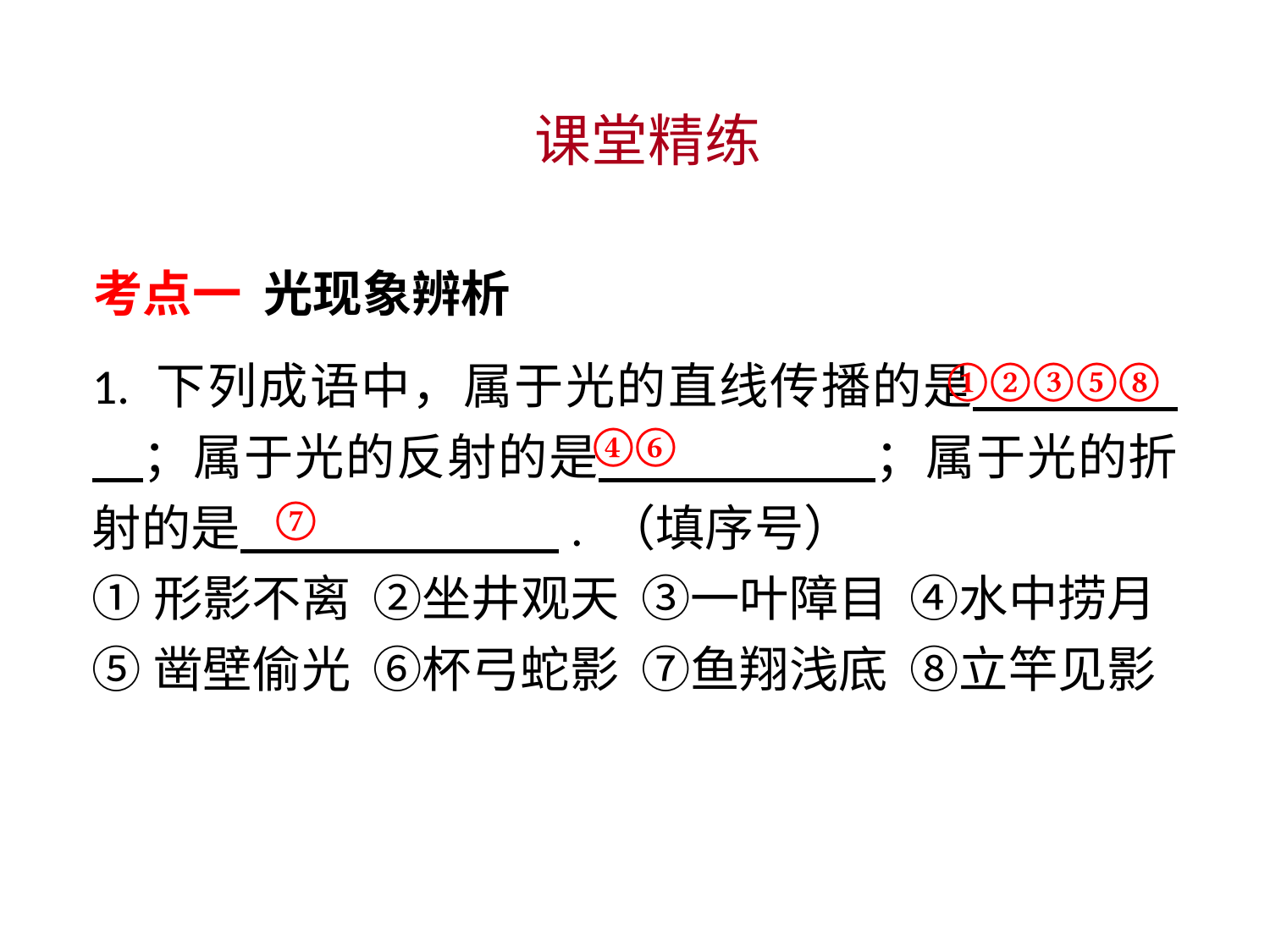

课堂精练
考点一  光现象辨析
1. 下列成语中，属于光的直线传播的是     　        　；属于光的反射的是     　         　；属于光的折射的是     　               　. （填序号）
①形影不离  ②坐井观天  ③一叶障目  ④水中捞月
⑤凿壁偷光  ⑥杯弓蛇影  ⑦鱼翔浅底  ⑧立竿见影
①②③⑤⑧
④⑥
⑦